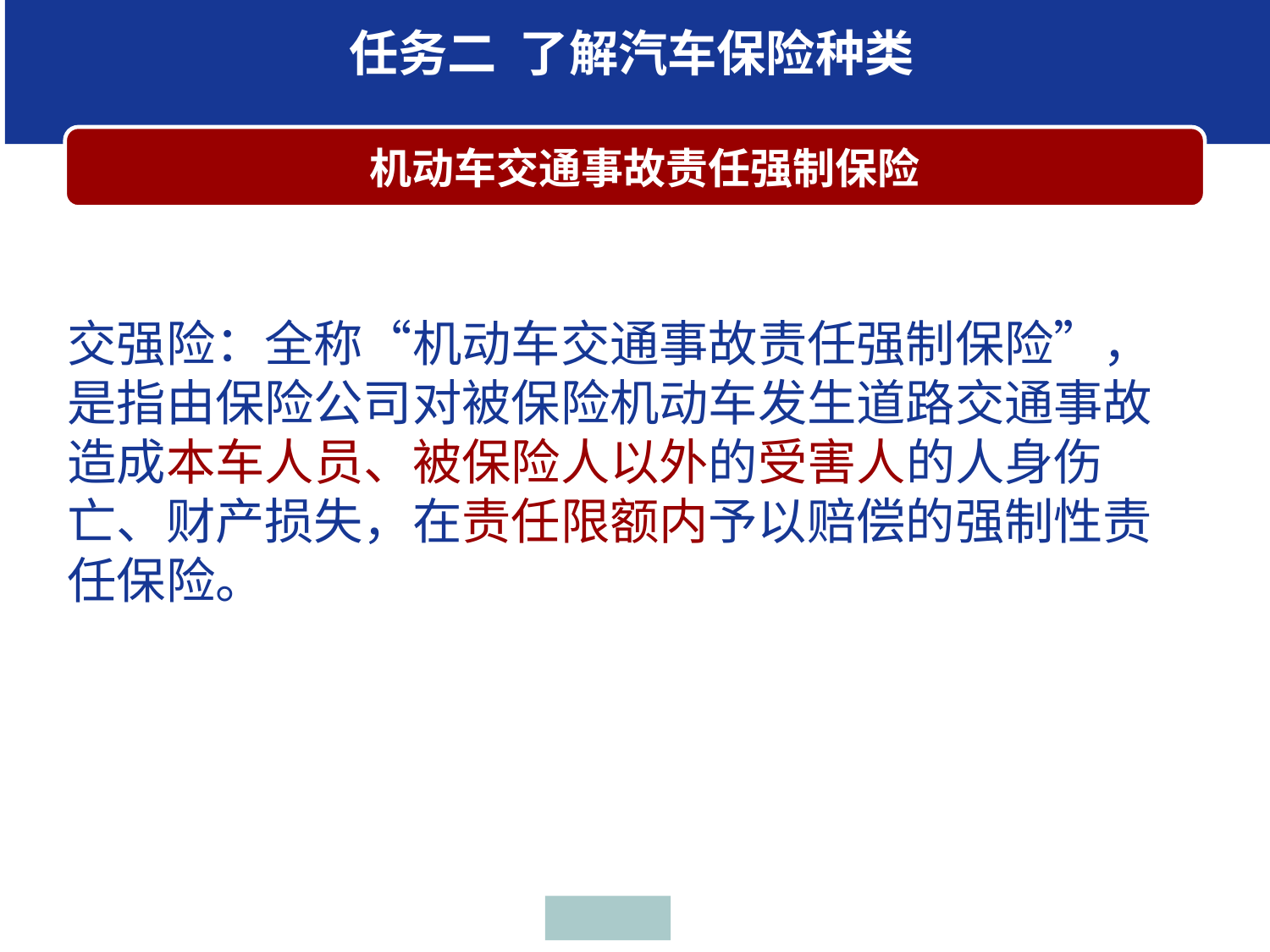

任务二  了解汽车保险种类
 机动车交通事故责任强制保险
交强险：全称“机动车交通事故责任强制保险”，是指由保险公司对被保险机动车发生道路交通事故造成本车人员、被保险人以外的受害人的人身伤亡、财产损失，在责任限额内予以赔偿的强制性责任保险。
10